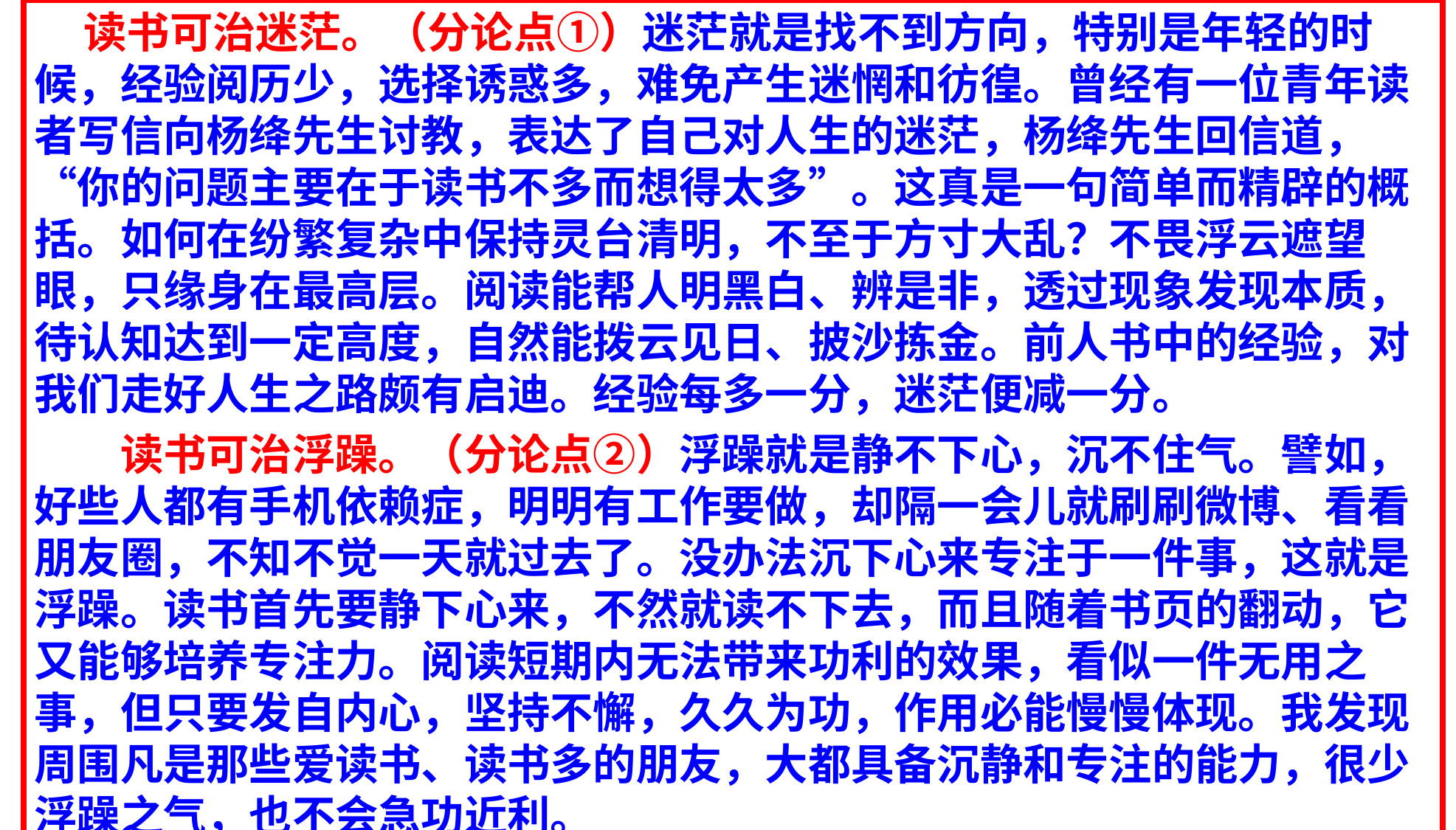

读书可治迷茫。（分论点①）迷茫就是找不到方向，特别是年轻的时候，经验阅历少，选择诱惑多，难免产生迷惘和彷徨。曾经有一位青年读者写信向杨绛先生讨教，表达了自己对人生的迷茫，杨绛先生回信道，“你的问题主要在于读书不多而想得太多”。这真是一句简单而精辟的概括。如何在纷繁复杂中保持灵台清明，不至于方寸大乱？不畏浮云遮望眼，只缘身在最高层。阅读能帮人明黑白、辨是非，透过现象发现本质，待认知达到一定高度，自然能拨云见日、披沙拣金。前人书中的经验，对我们走好人生之路颇有启迪。经验每多一分，迷茫便减一分。
　　读书可治浮躁。（分论点②）浮躁就是静不下心，沉不住气。譬如，好些人都有手机依赖症，明明有工作要做，却隔一会儿就刷刷微博、看看朋友圈，不知不觉一天就过去了。没办法沉下心来专注于一件事，这就是浮躁。读书首先要静下心来，不然就读不下去，而且随着书页的翻动，它又能够培养专注力。阅读短期内无法带来功利的效果，看似一件无用之事，但只要发自内心，坚持不懈，久久为功，作用必能慢慢体现。我发现周围凡是那些爱读书、读书多的朋友，大都具备沉静和专注的能力，很少浮躁之气，也不会急功近利。